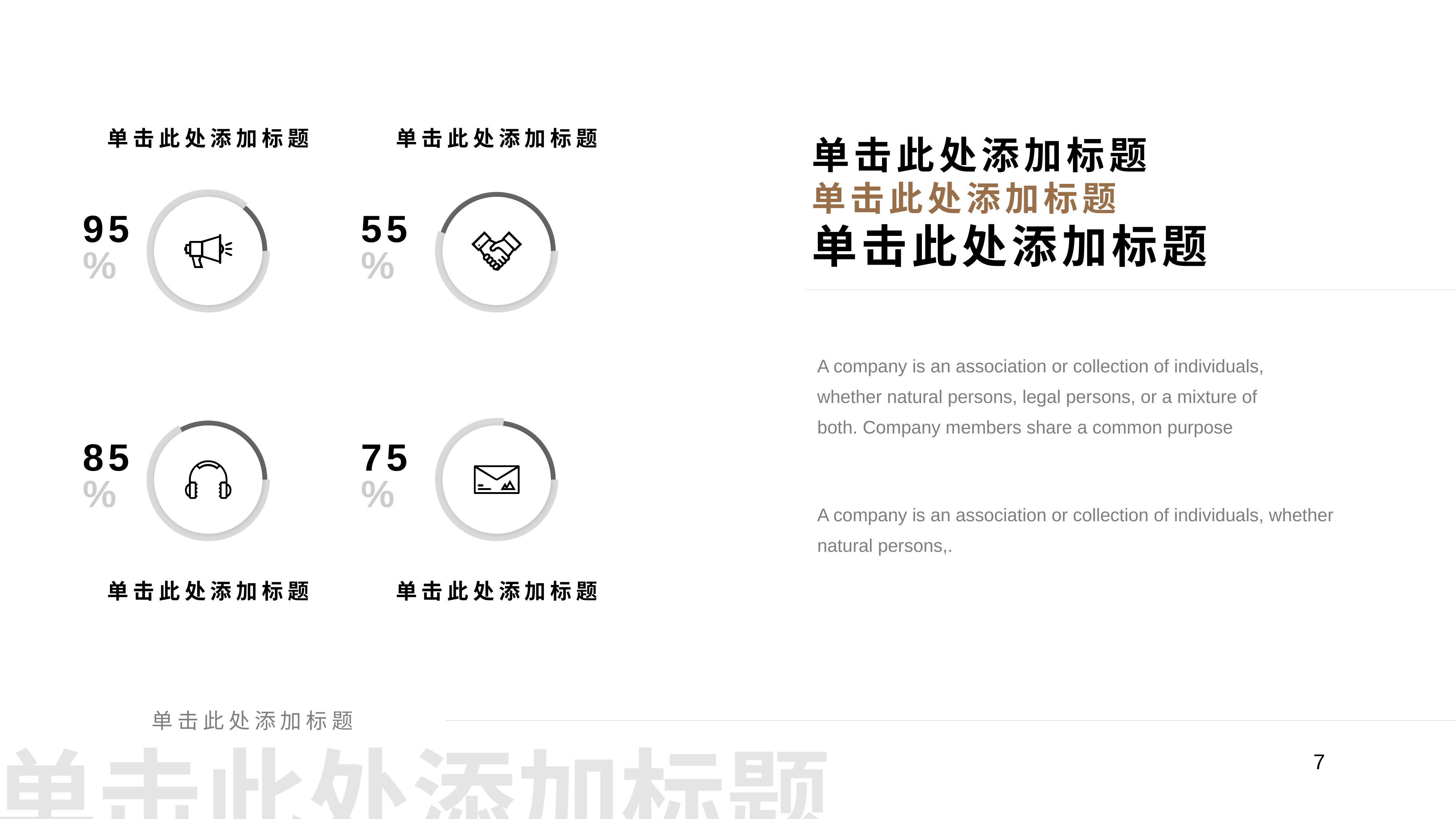

单击此处添加标题
单击此处添加标题
单击此处添加标题
单击此处添加标题
单击此处添加标题

95
%
55
%

A company is an association or collection of individuals, whether natural persons, legal persons, or a mixture of both. Company members share a common purpose

85
%
75
%

A company is an association or collection of individuals, whether natural persons,.
单击此处添加标题
单击此处添加标题
单击此处添加标题
单击此处添加标题